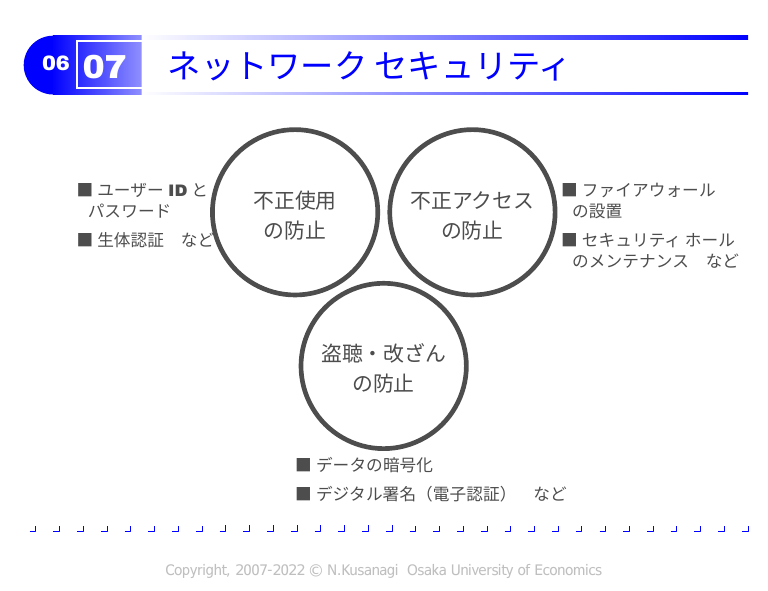

# 07   ネットワーク セキュリティ
不正使用
の防止
不正アクセス
の防止
■ユーザーIDと
   パスワード
■生体認証　など
■ファイアウォール
   の設置
■セキュリティ ホール
   のメンテナンス　など
盗聴・改ざん
の防止
■データの暗号化
■デジタル署名（電子認証）　など